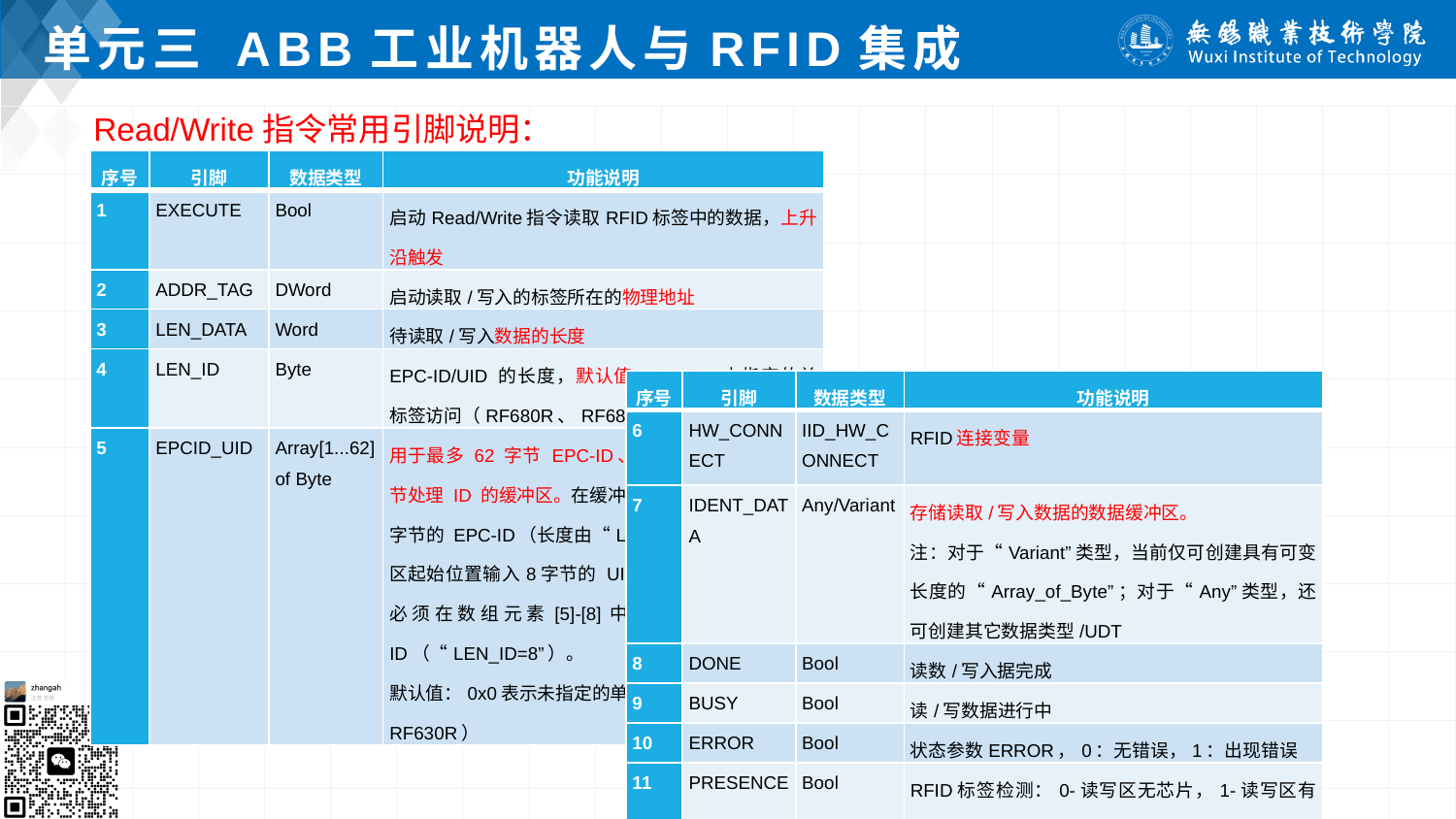

# 单元三 ABB工业机器人与RFID集成
 Read/Write指令常用引脚说明：
| 序号 | 引脚 | 数据类型 | 功能说明 |
| --- | --- | --- | --- |
| 1 | EXECUTE | Bool | 启动Read/Write指令读取RFID标签中的数据，上升沿触发 |
| 2 | ADDR\_TAG | DWord | 启动读取/写入的标签所在的物理地址 |
| 3 | LEN\_DATA | Word | 待读取/写入数据的长度 |
| 4 | LEN\_ID | Byte | EPC-ID/UID 的长度，默认值：0x00，未指定的单标签访问（RF680R、RF685R） |
| 5 | EPCID\_UID | Array[1...62] of Byte | 用于最多 62 字节 EPC-ID、8 字节 UID 或 4 字节处理 ID 的缓冲区。在缓冲区起始位置输入2～62字节的 EPC-ID（长度由“LEN\_ID”设置）；在缓冲区起始位置输入8字节的 UID（“LEN\_ID=8”）；必须在数组元素[5]-[8]中输入4字节的处理ID（“LEN\_ID=8”）。 默认值：0x0表示未指定的单标签访问（RF620R、RF630R） |
| 序号 | 引脚 | 数据类型 | 功能说明 |
| --- | --- | --- | --- |
| 6 | HW\_CONNECT | IID\_HW\_CONNECT | RFID连接变量 |
| 7 | IDENT\_DATA | Any/Variant | 存储读取/写入数据的数据缓冲区。 注：对于“Variant”类型，当前仅可创建具有可变长度的“Array\_of\_Byte”；对于“Any”类型，还可创建其它数据类型/UDT |
| 8 | DONE | Bool | 读数/写入据完成 |
| 9 | BUSY | Bool | 读/写数据进行中 |
| 10 | ERROR | Bool | 状态参数ERROR，0：无错误，1：出现错误 |
| 11 | PRESENCE | Bool | RFID标签检测：0-读写区无芯片，1-读写区有芯片 |